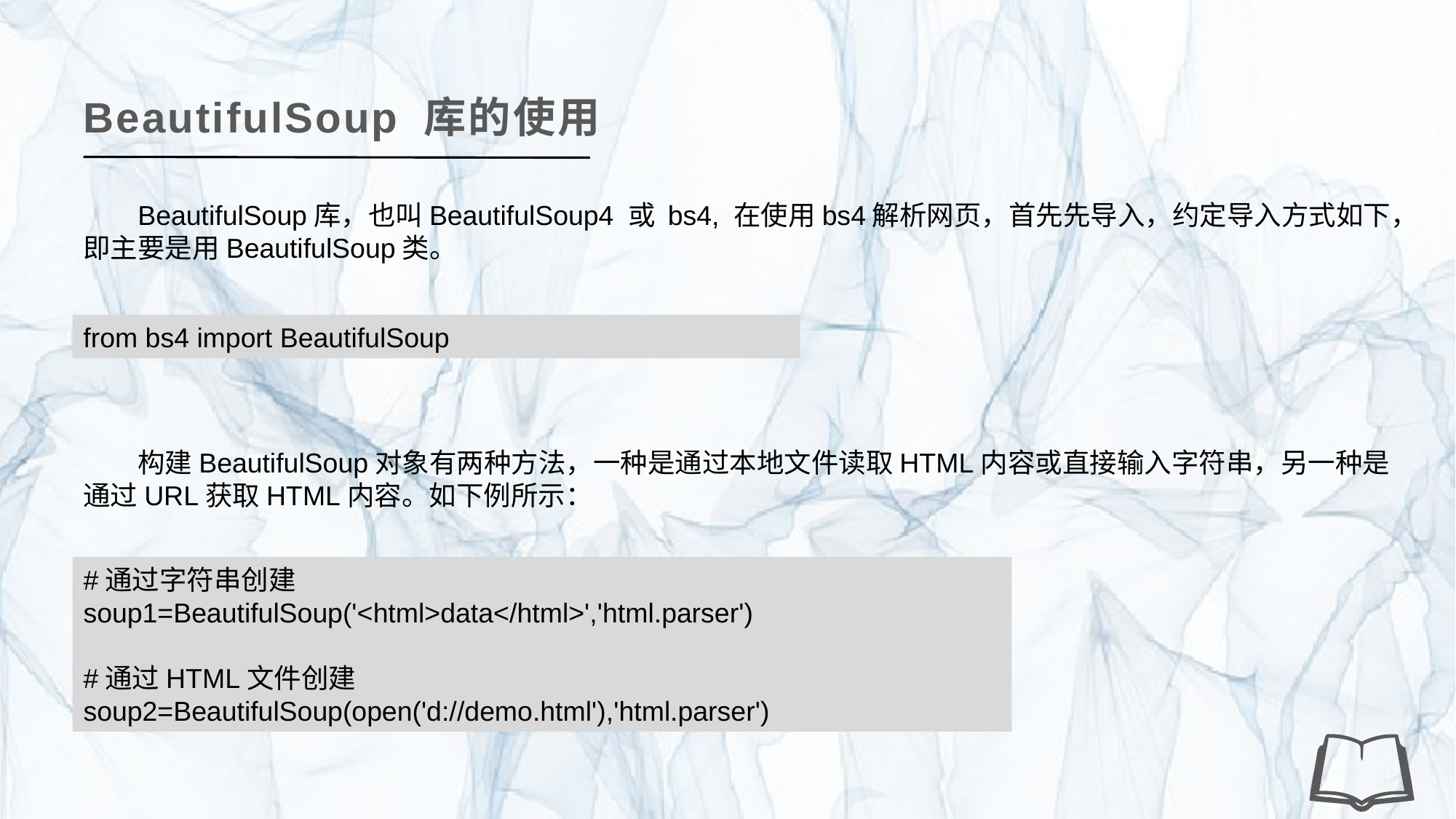

BeautifulSoup 库的使用
BeautifulSoup库，也叫BeautifulSoup4 或 bs4, 在使用bs4解析网页，首先先导入，约定导入方式如下，即主要是用BeautifulSoup类。
from bs4 import BeautifulSoup
构建BeautifulSoup对象有两种方法，一种是通过本地文件读取HTML内容或直接输入字符串，另一种是通过URL获取HTML内容。如下例所示：
#通过字符串创建
soup1=BeautifulSoup('<html>data</html>','html.parser')

#通过HTML文件创建
soup2=BeautifulSoup(open('d://demo.html'),'html.parser')

9